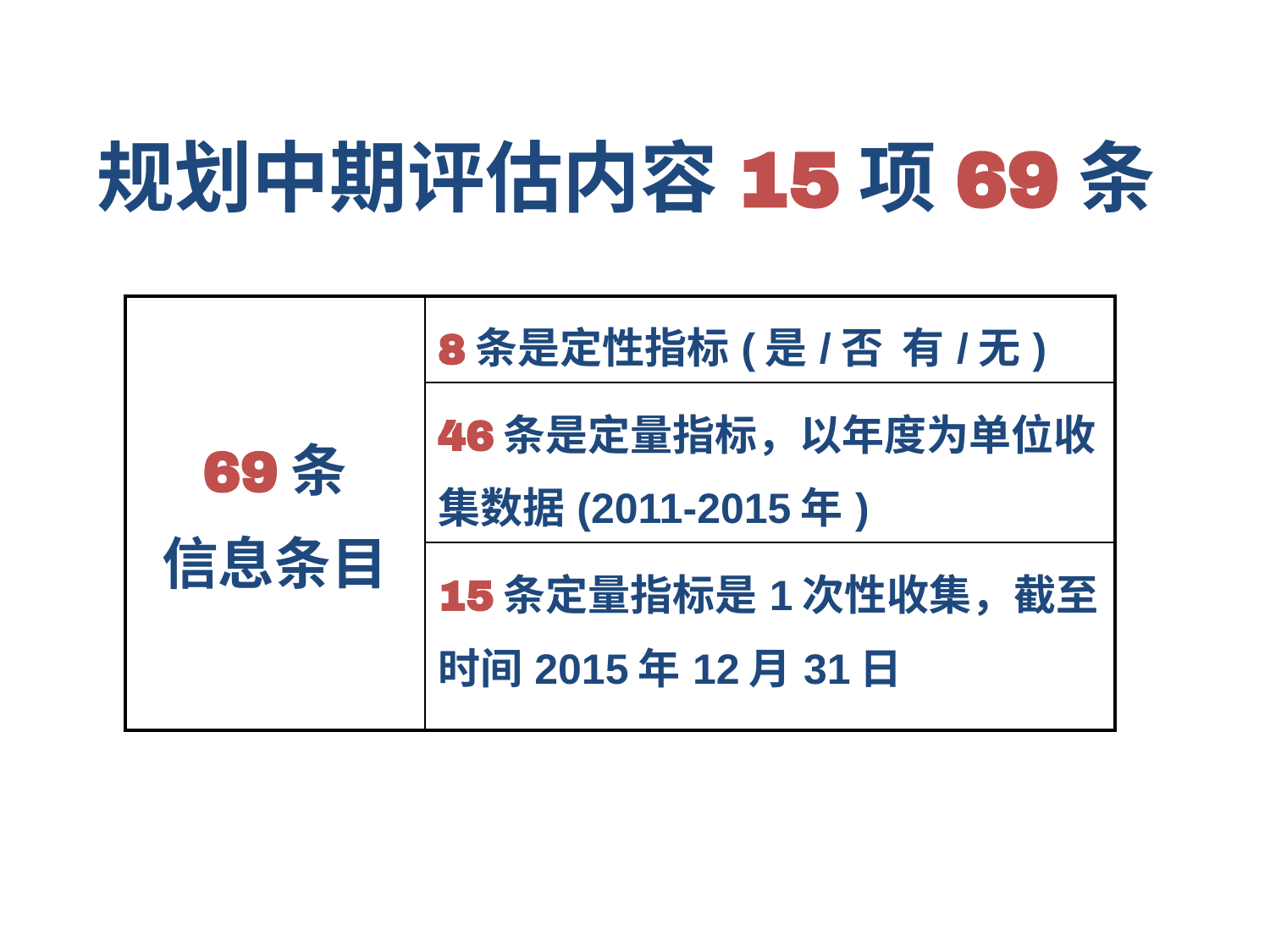

# 规划中期评估内容15项69条
| 69条 信息条目 | 8条是定性指标(是/否 有/无) |
| --- | --- |
|  | 46条是定量指标，以年度为单位收集数据(2011-2015年) |
|  | 15条定量指标是1次性收集，截至时间2015年12月31日 |